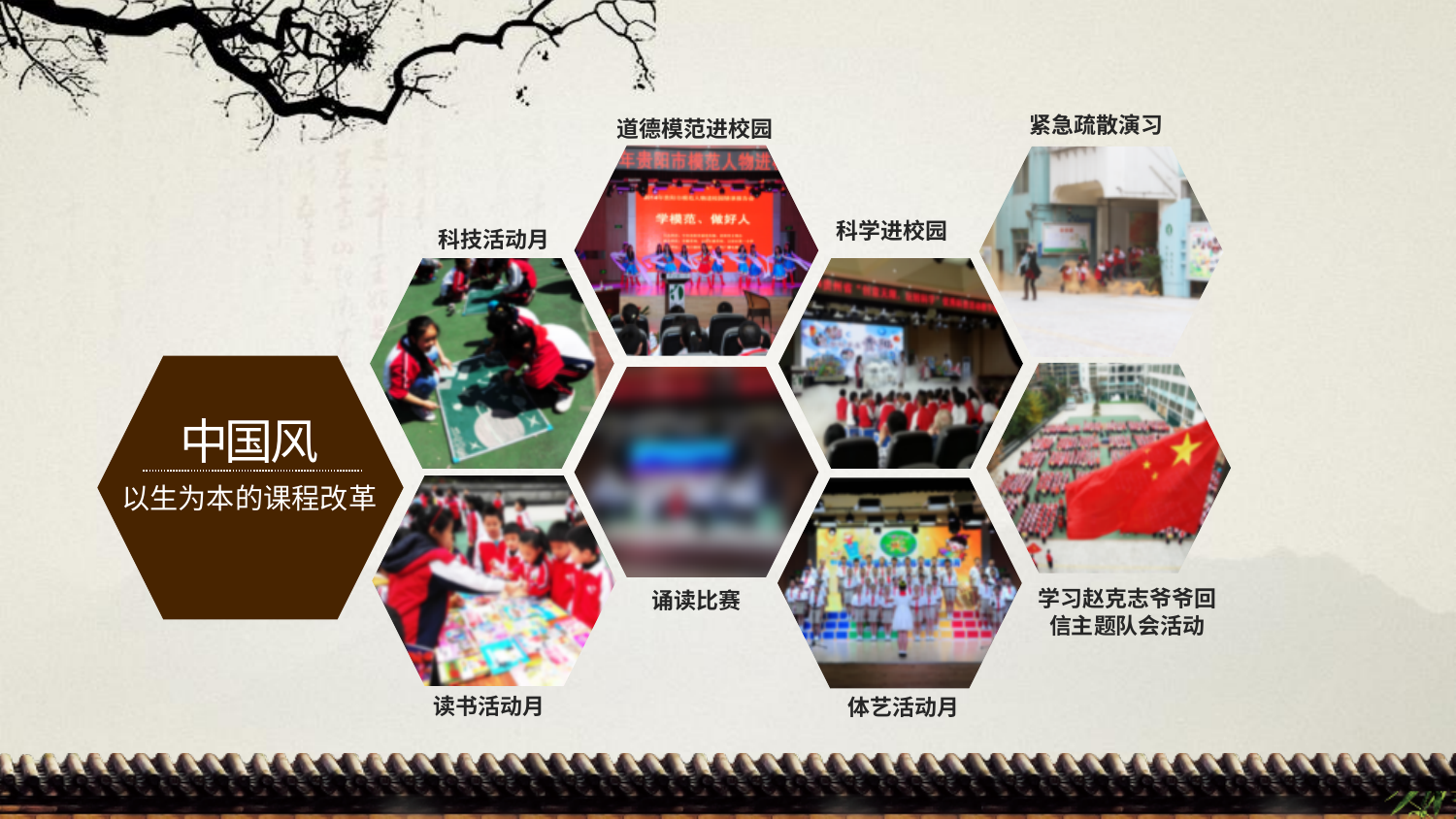

紧急疏散演习
道德模范进校园

科学进校园
科技活动月

中国风
以生为本的课程改革

学习赵克志爷爷回
信主题队会活动
诵读比赛
读书活动月
体艺活动月